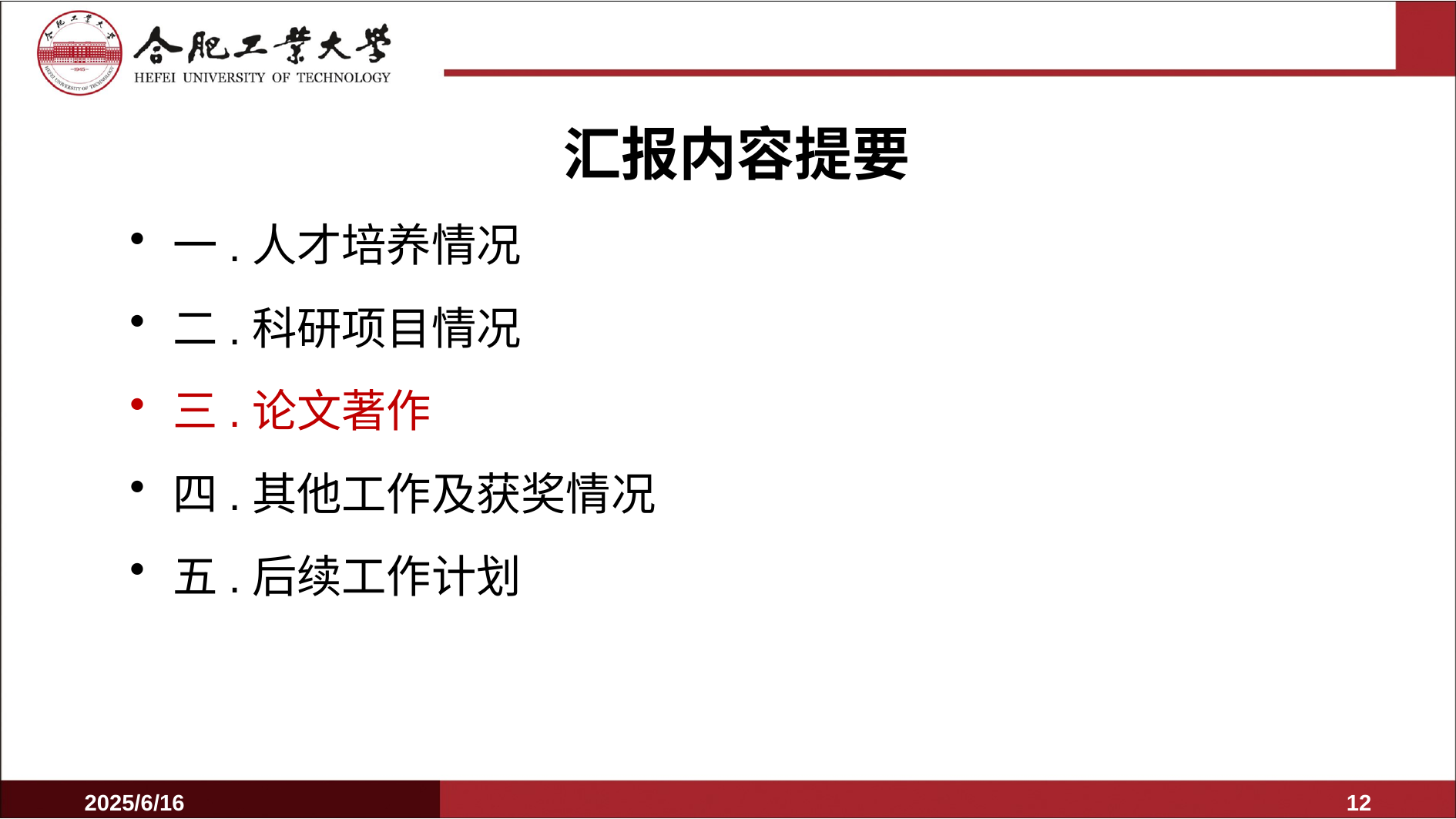

汇报内容提要
一.人才培养情况
二.科研项目情况
三.论文著作
四.其他工作及获奖情况
五.后续工作计划

2025/6/16
12